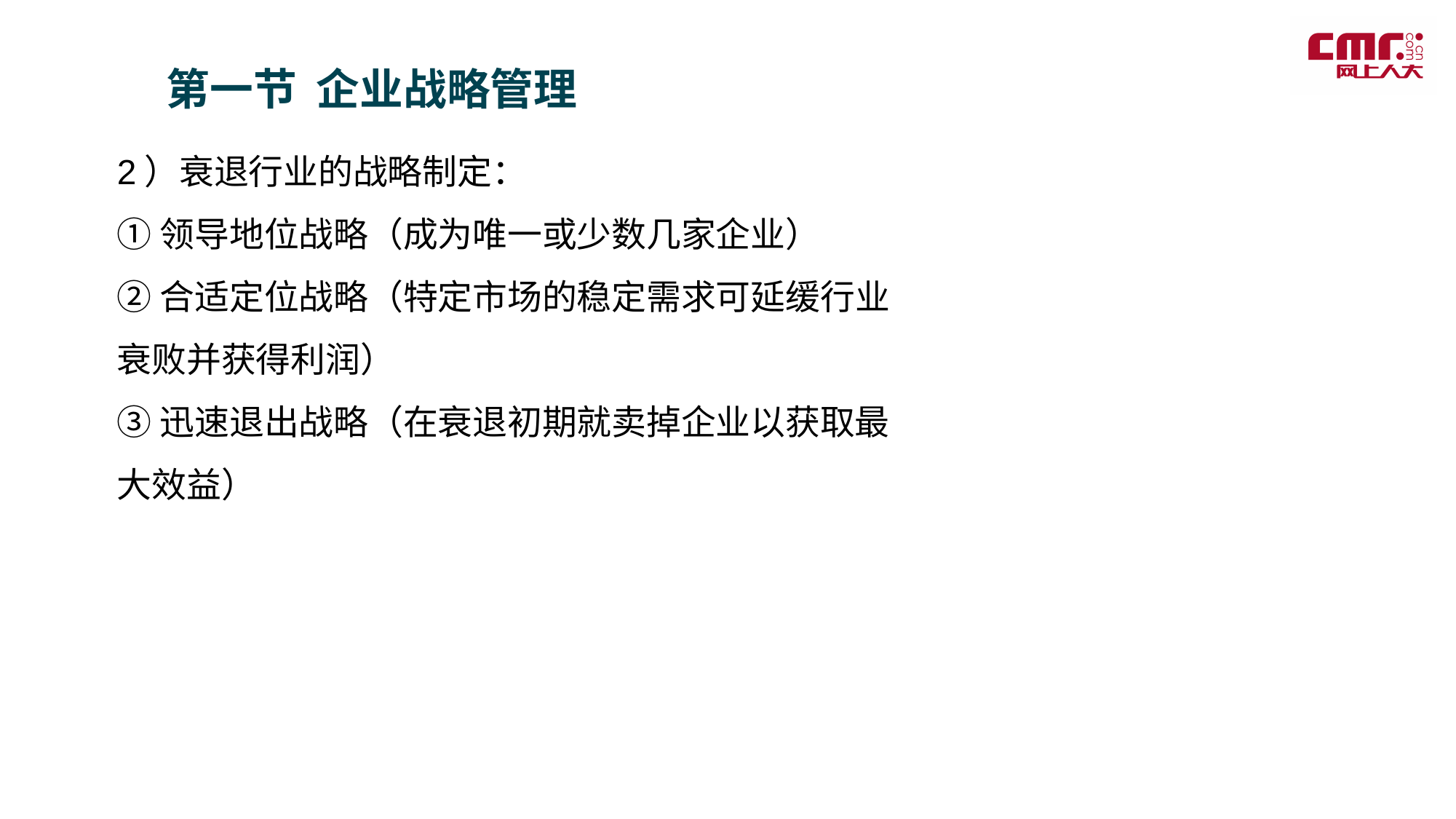

第一节  企业战略管理
2）衰退行业的战略制定：
①领导地位战略（成为唯一或少数几家企业）
②合适定位战略（特定市场的稳定需求可延缓行业衰败并获得利润）
③迅速退出战略（在衰退初期就卖掉企业以获取最大效益）